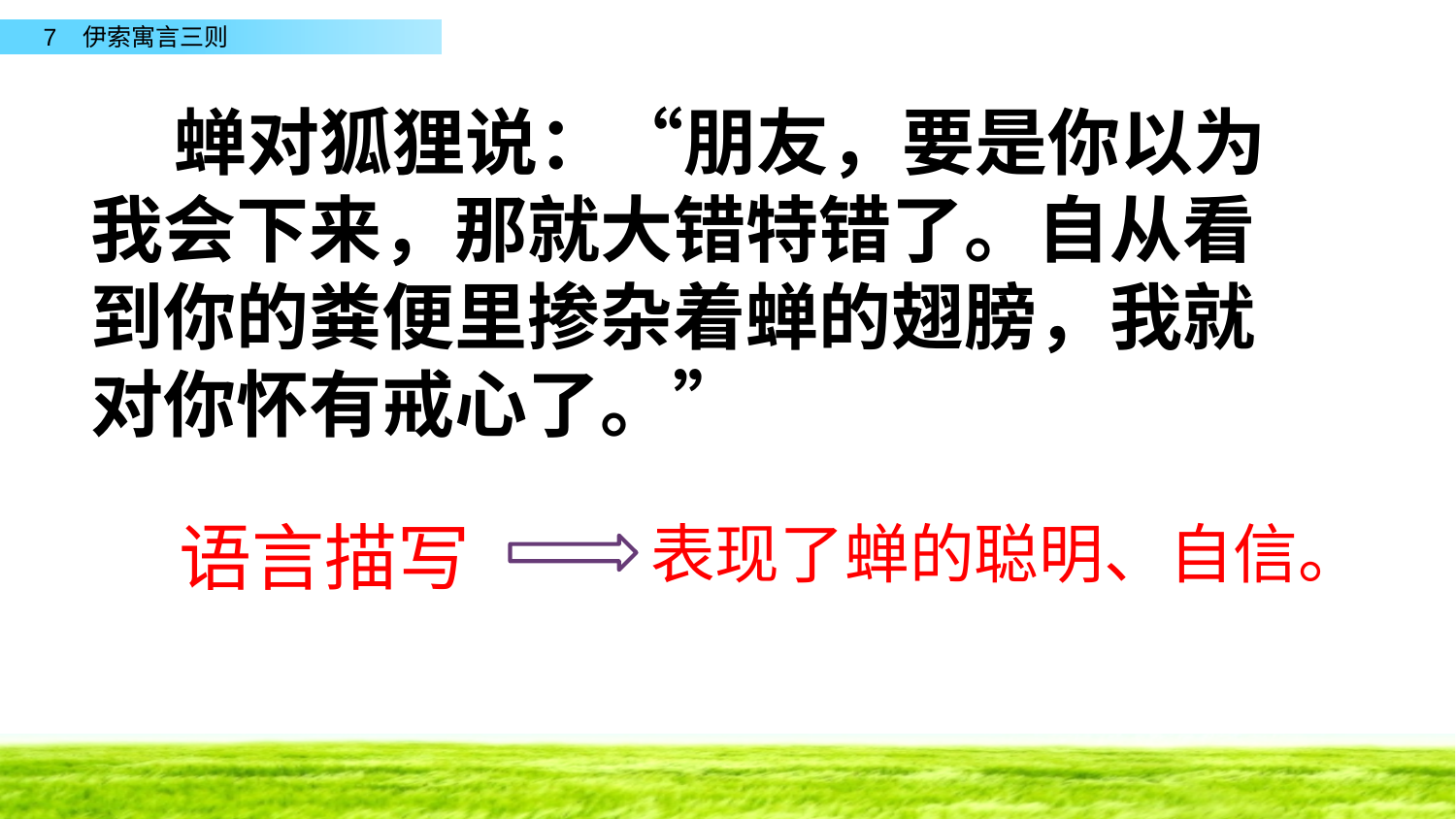

蝉对狐狸说：“朋友，要是你以为我会下来，那就大错特错了。自从看到你的粪便里掺杂着蝉的翅膀，我就对你怀有戒心了。”
语言描写
表现了蝉的聪明、自信。